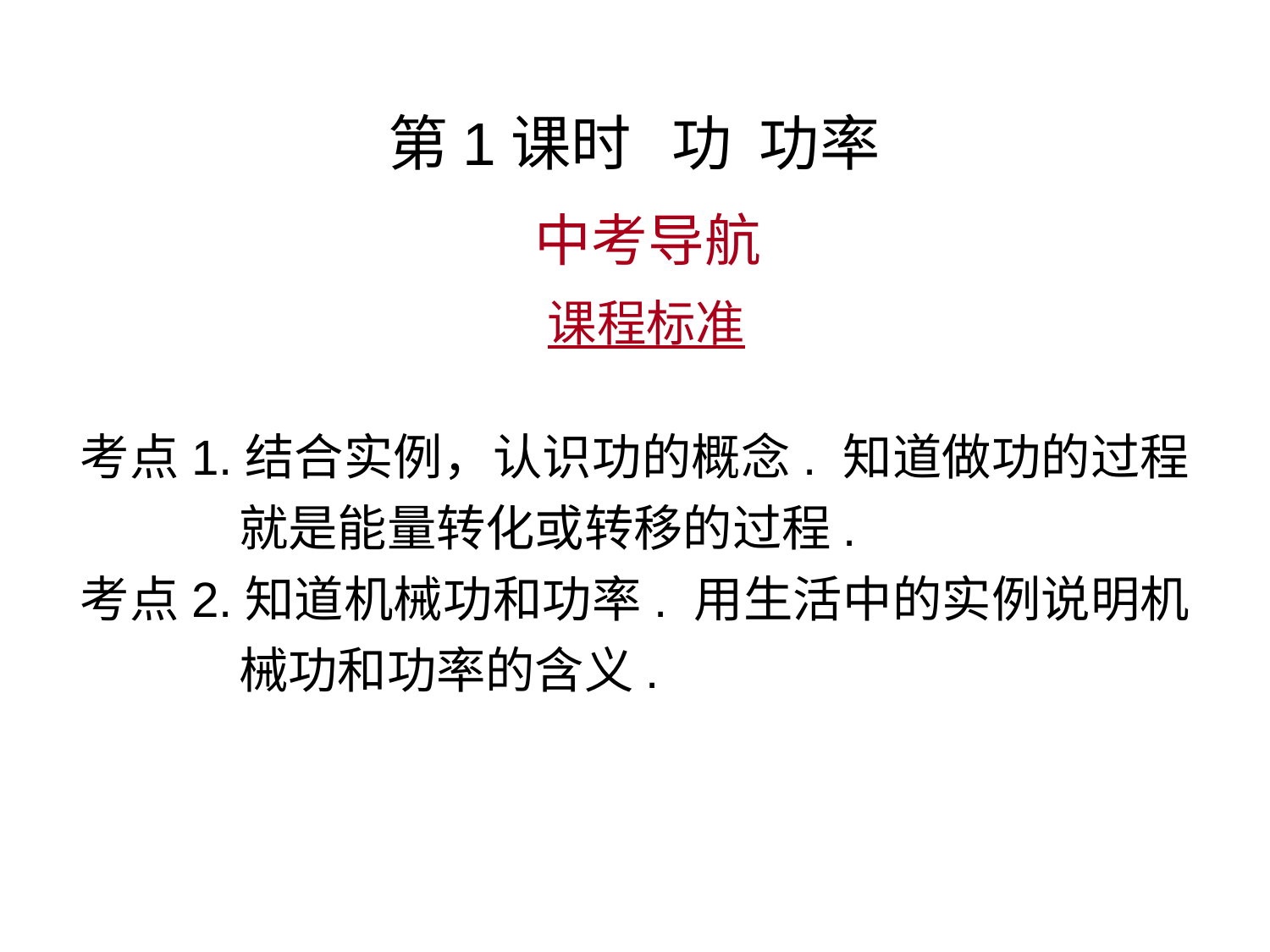

第1课时   功  功率
 中考导航
 课程标准
考点1.结合实例，认识功的概念. 知道做功的过程就是能量转化或转移的过程.
考点2.知道机械功和功率. 用生活中的实例说明机械功和功率的含义.